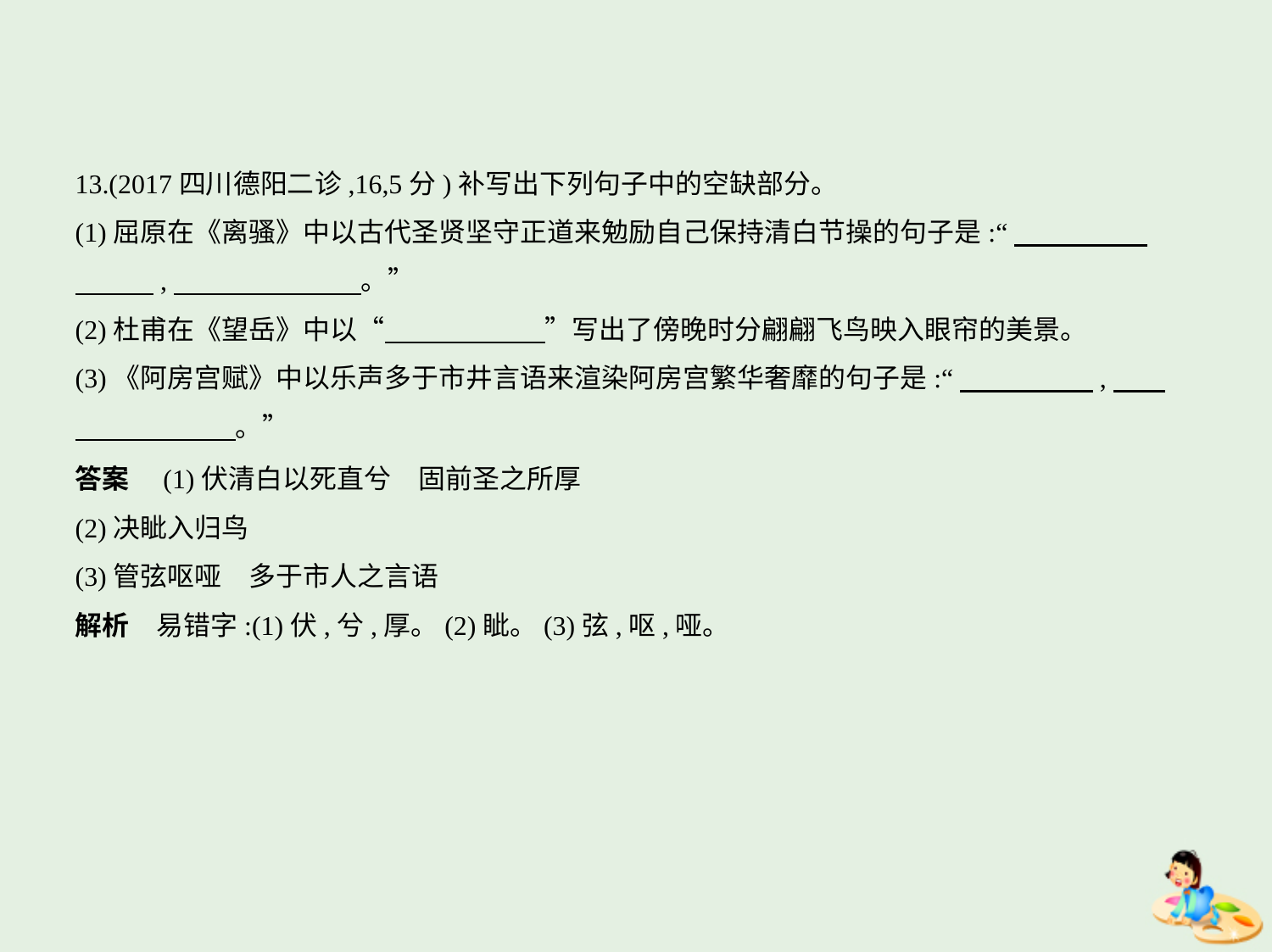

13.(2017四川德阳二诊,16,5分)补写出下列句子中的空缺部分。
(1)屈原在《离骚》中以古代圣贤坚守正道来勉励自己保持清白节操的句子是:“　　　　    
　　    ,　　　　　　    。”
(2)杜甫在《望岳》中以“　　　　　    ”写出了傍晚时分翩翩飞鸟映入眼帘的美景。
(3)《阿房宫赋》中以乐声多于市井言语来渲染阿房宫繁华奢靡的句子是:“　　　　    ,　    
　　　　　    。”
答案　(1)伏清白以死直兮　固前圣之所厚
(2)决眦入归鸟
(3)管弦呕哑　多于市人之言语
解析　易错字:(1)伏,兮,厚。(2)眦。(3)弦,呕,哑。